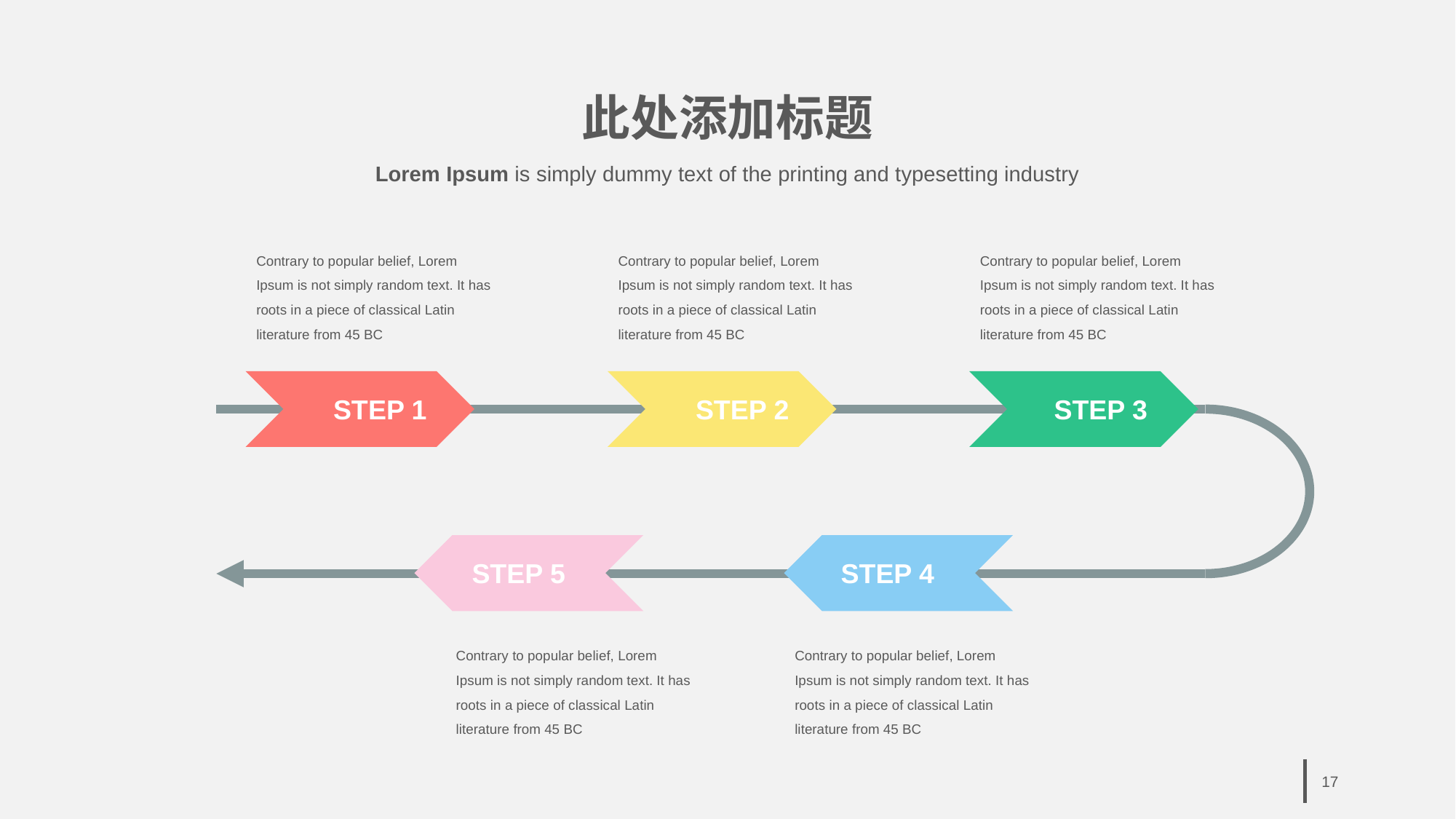

# 此处添加标题
Lorem Ipsum is simply dummy text of the printing and typesetting industry

Contrary to popular belief, Lorem Ipsum is not simply random text. It has roots in a piece of classical Latin literature from 45 BC

STEP 1
Contrary to popular belief, Lorem Ipsum is not simply random text. It has roots in a piece of classical Latin literature from 45 BC

STEP 2
Contrary to popular belief, Lorem Ipsum is not simply random text. It has roots in a piece of classical Latin literature from 45 BC

STEP 3

STEP 5
Contrary to popular belief, Lorem Ipsum is not simply random text. It has roots in a piece of classical Latin literature from 45 BC

STEP 4
Contrary to popular belief, Lorem Ipsum is not simply random text. It has roots in a piece of classical Latin literature from 45 BC
17